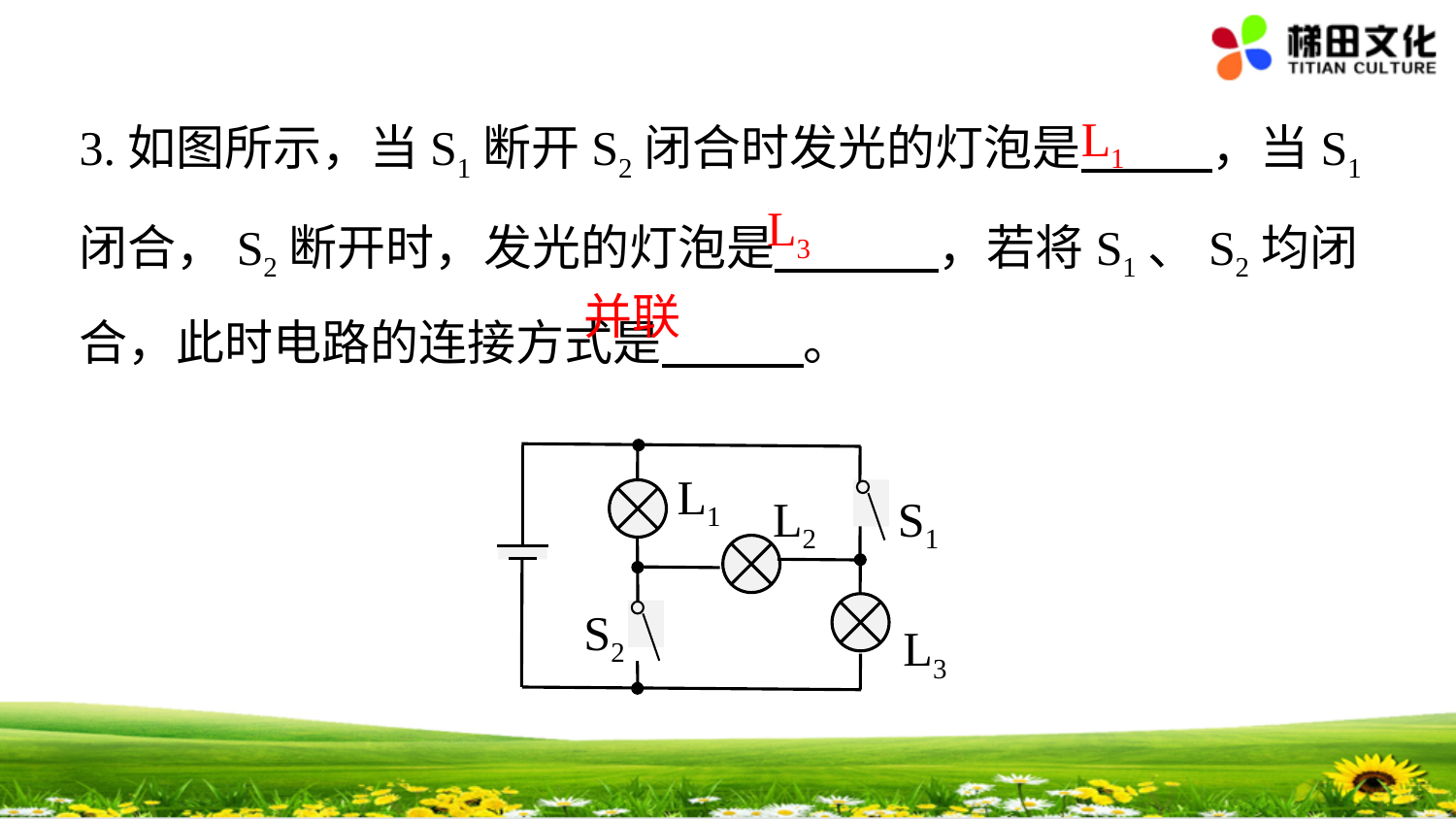

3.如图所示，当S1断开S2闭合时发光的灯泡是            ，当S1闭合，S2断开时，发光的灯泡是               ，若将S1、S2均闭合，此时电路的连接方式是             。
L1
L3
并联

L1

L2
S1

S2
L3